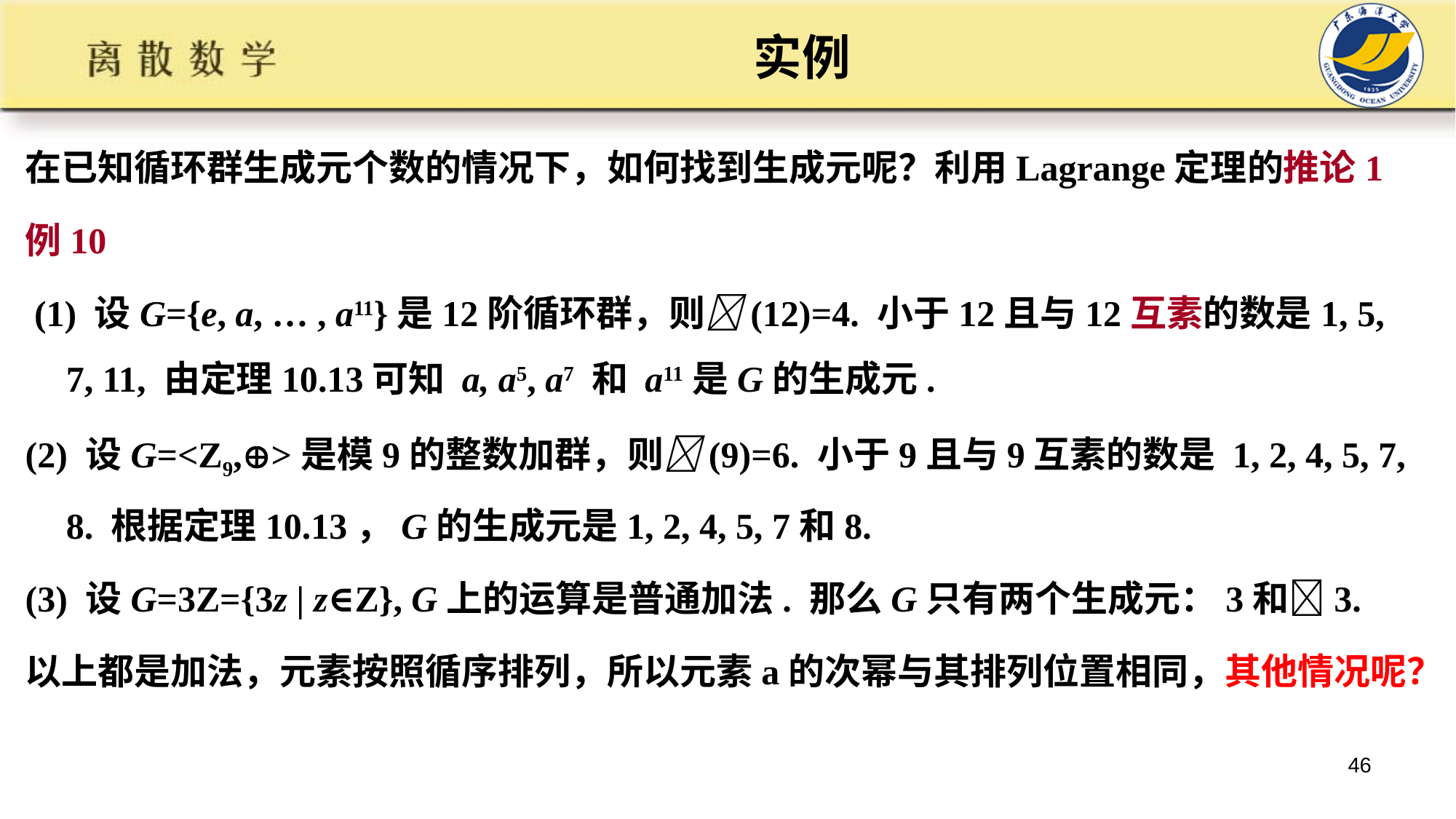

# 实例
在已知循环群生成元个数的情况下，如何找到生成元呢？利用Lagrange定理的推论1
例10
 (1) 设G={e, a, … , a11}是12阶循环群，则φ(12)=4. 小于12且与12互素的数是1, 5, 7, 11, 由定理10.13可知 a, a5, a7 和 a11是G的生成元.
(2) 设G=<Z9,⊕>是模9的整数加群，则φ(9)=6. 小于9且与9互素的数是 1, 2, 4, 5, 7, 8. 根据定理10.13，G的生成元是1, 2, 4, 5, 7和8.
(3) 设G=3Z={3z | z∈Z}, G上的运算是普通加法. 那么G只有两个生成元：3和−3.
以上都是加法，元素按照循序排列，所以元素a的次幂与其排列位置相同，其他情况呢？
46